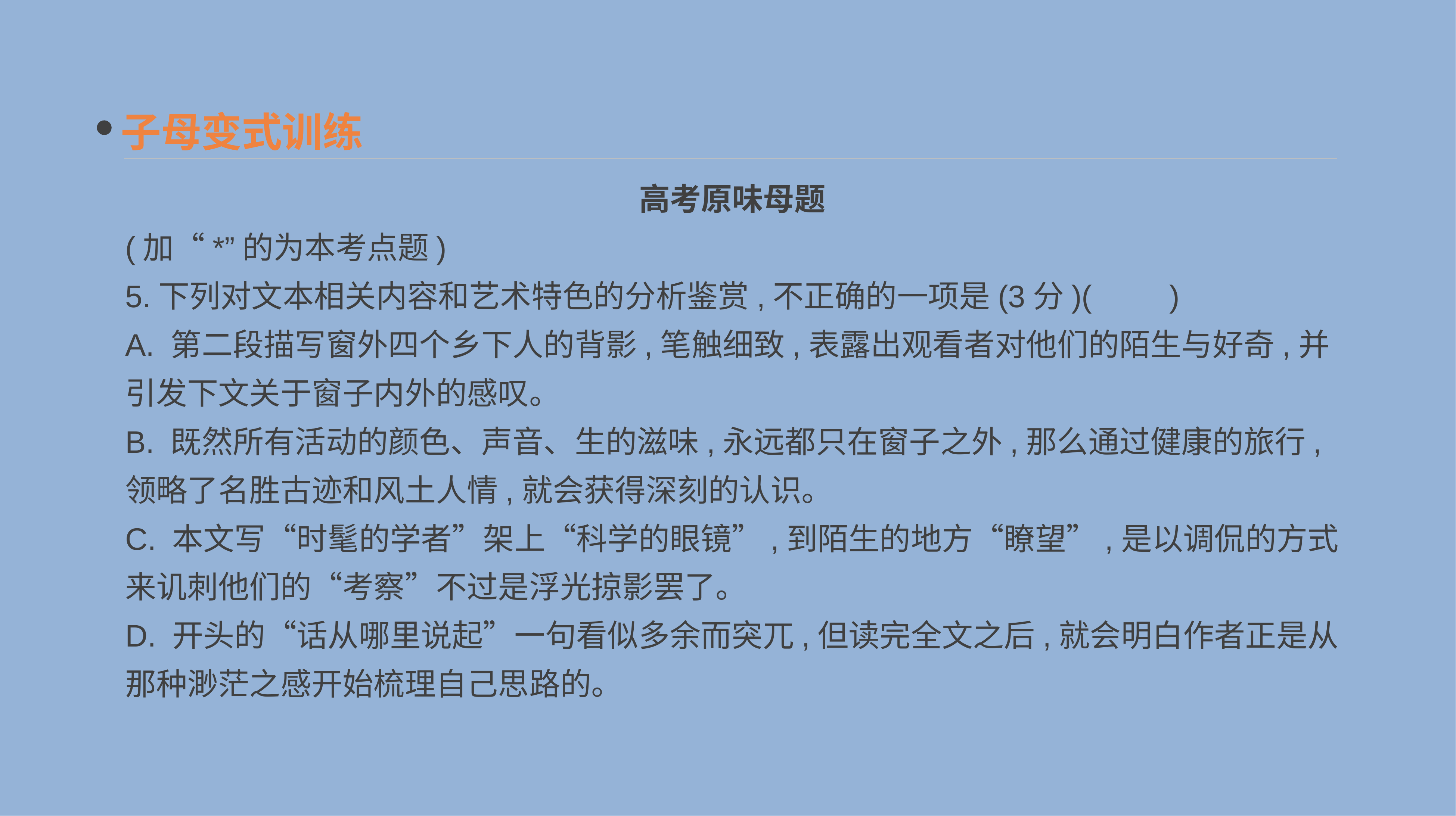

子母变式训练

高考原味母题
(加“*”的为本考点题)
5.下列对文本相关内容和艺术特色的分析鉴赏,不正确的一项是(3分)(　　)
A. 第二段描写窗外四个乡下人的背影,笔触细致,表露出观看者对他们的陌生与好奇,并引发下文关于窗子内外的感叹。
B. 既然所有活动的颜色、声音、生的滋味,永远都只在窗子之外,那么通过健康的旅行,领略了名胜古迹和风土人情,就会获得深刻的认识。
C. 本文写“时髦的学者”架上“科学的眼镜”,到陌生的地方“瞭望”,是以调侃的方式来讥刺他们的“考察”不过是浮光掠影罢了。
D. 开头的“话从哪里说起”一句看似多余而突兀,但读完全文之后,就会明白作者正是从那种渺茫之感开始梳理自己思路的。